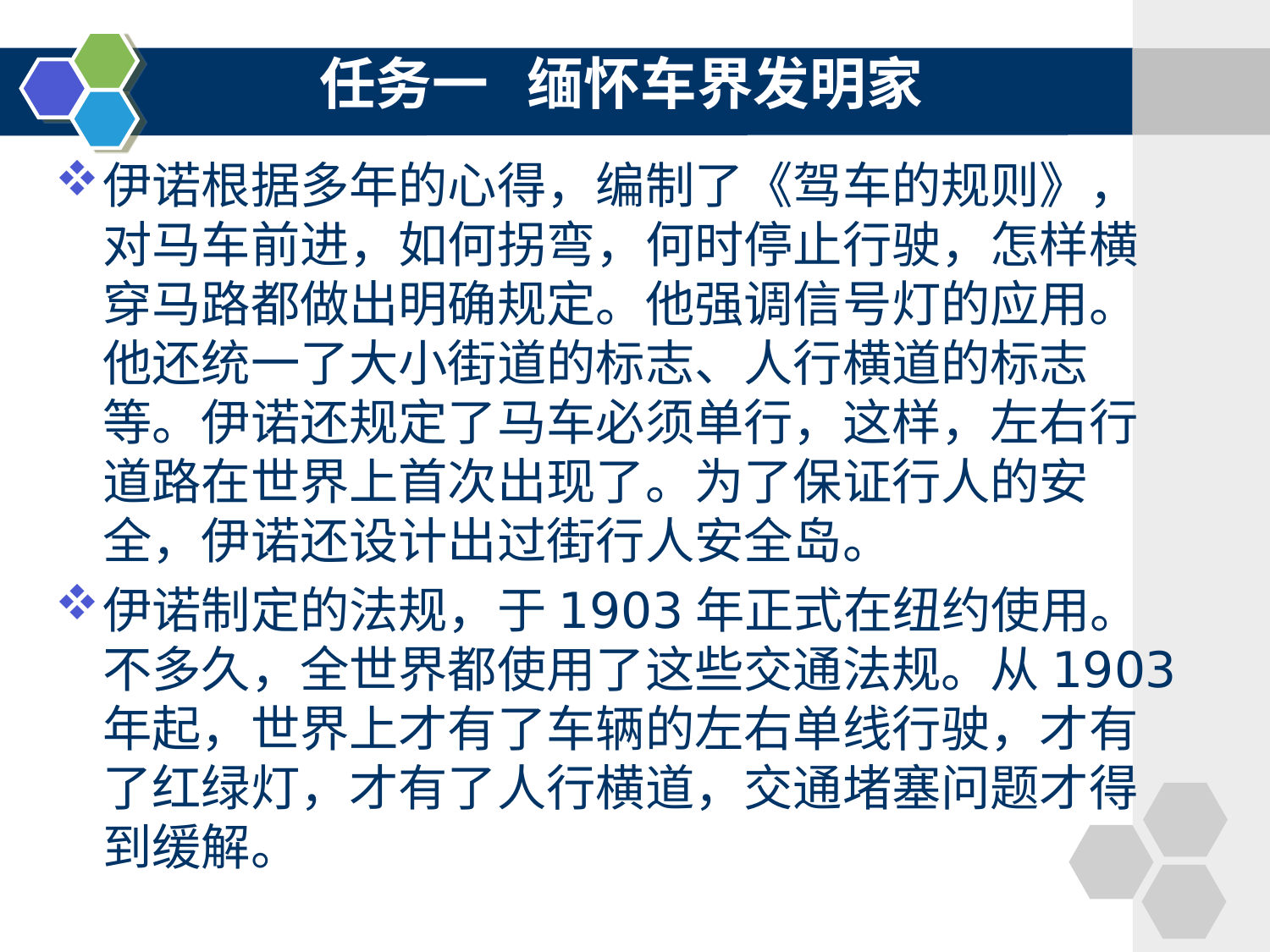

任务一   缅怀车界发明家
#
伊诺根据多年的心得，编制了《驾车的规则》，对马车前进，如何拐弯，何时停止行驶，怎样横穿马路都做出明确规定。他强调信号灯的应用。他还统一了大小街道的标志、人行横道的标志等。伊诺还规定了马车必须单行，这样，左右行道路在世界上首次出现了。为了保证行人的安全，伊诺还设计出过街行人安全岛。
伊诺制定的法规，于1903年正式在纽约使用。不多久，全世界都使用了这些交通法规。从1903年起，世界上才有了车辆的左右单线行驶，才有了红绿灯，才有了人行横道，交通堵塞问题才得到缓解。